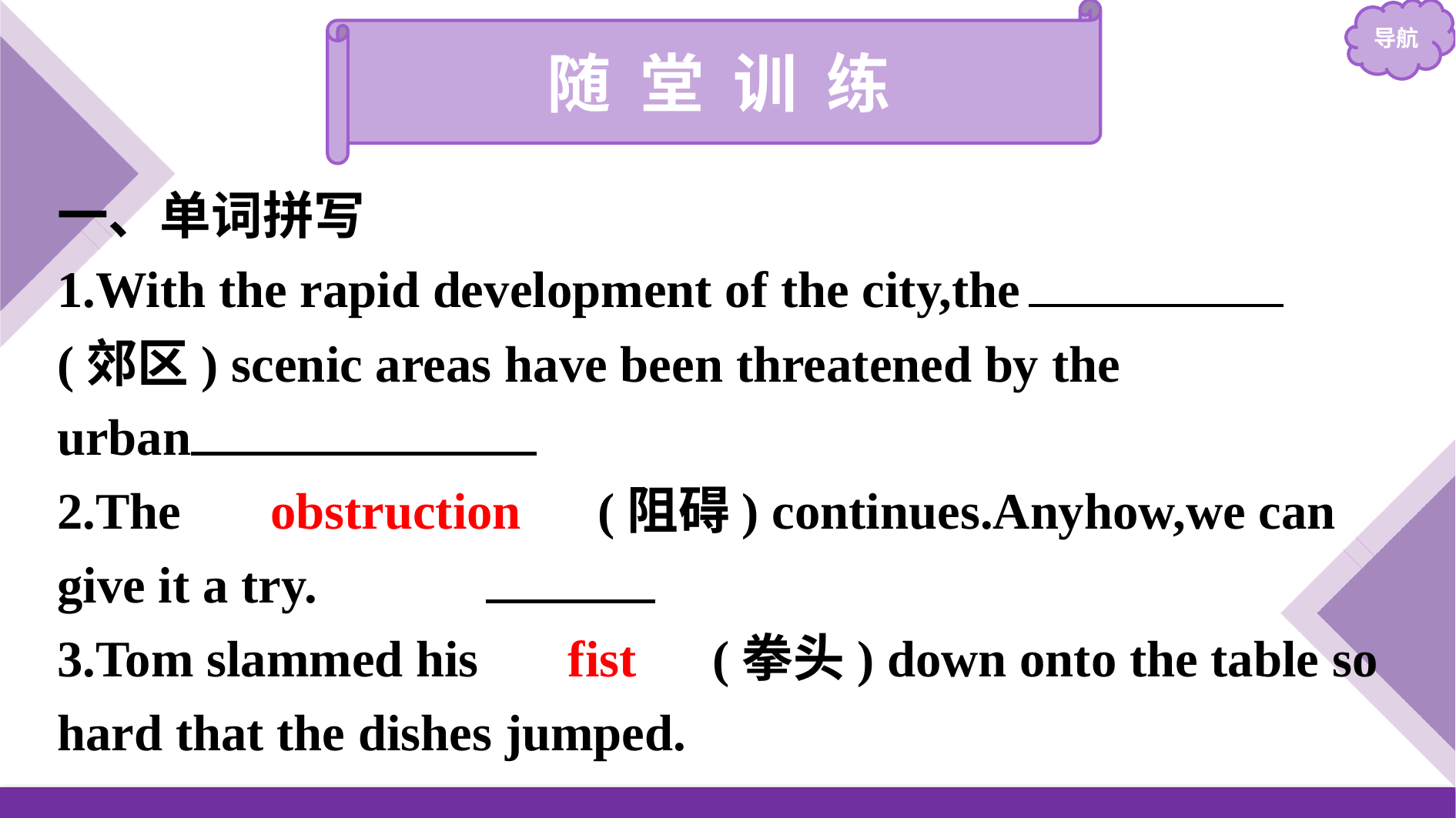

随  堂  训  练
一、单词拼写
1.With the rapid development of the city,the 　suburb　(郊区) scenic areas have been threatened by the urbanisation.
2.The 　obstruction　(阻碍) continues.Anyhow,we can give it a try.
3.Tom slammed his 　fist　(拳头) down onto the table so hard that the dishes jumped.